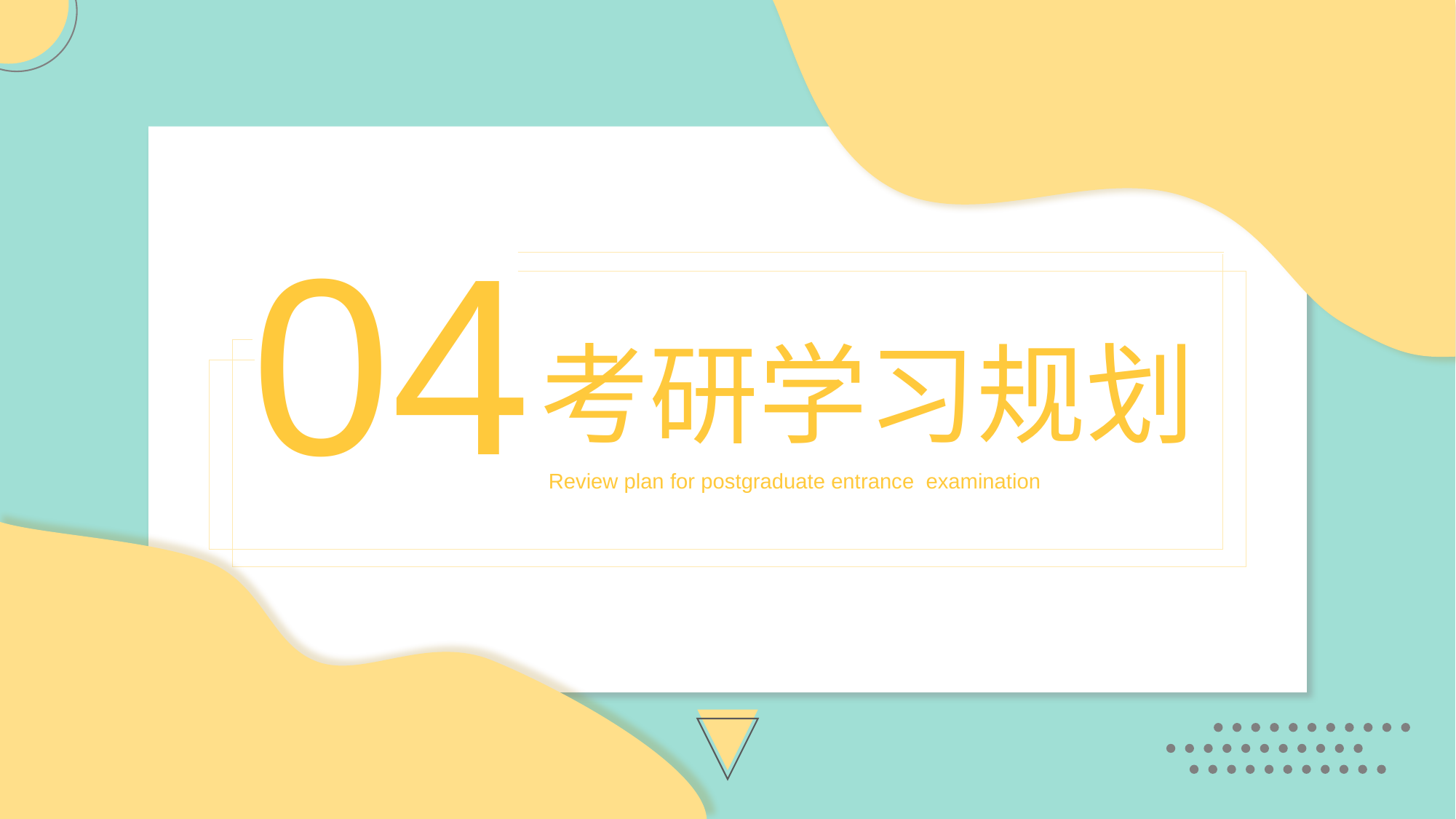

04
考研学习规划
Review plan for postgraduate entrance  examination